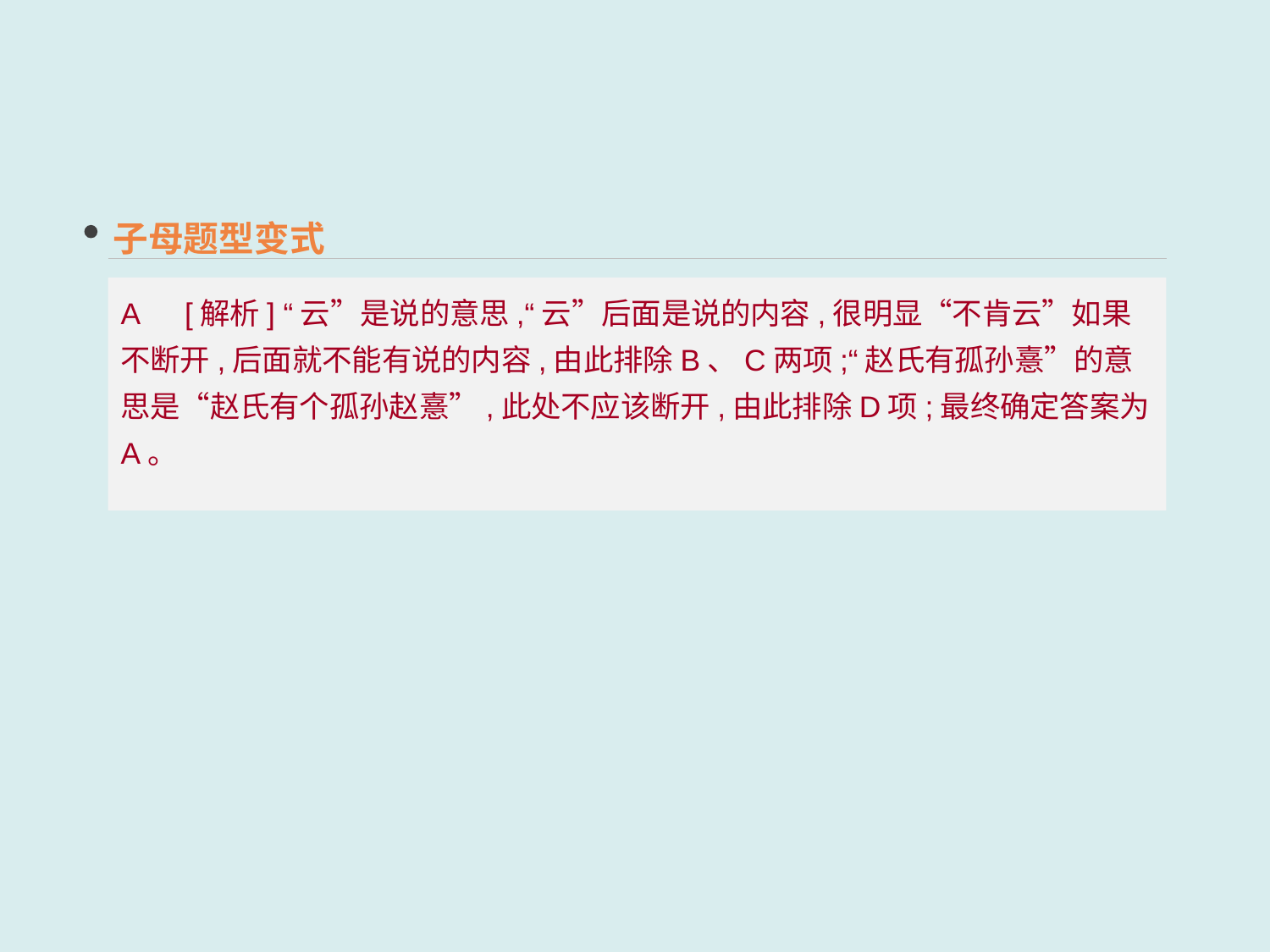

子母题型变式

A　[解析] “云”是说的意思,“云”后面是说的内容,很明显“不肯云”如果不断开,后面就不能有说的内容,由此排除B、C两项;“赵氏有孤孙憙”的意思是“赵氏有个孤孙赵憙”,此处不应该断开,由此排除D项;最终确定答案为A。